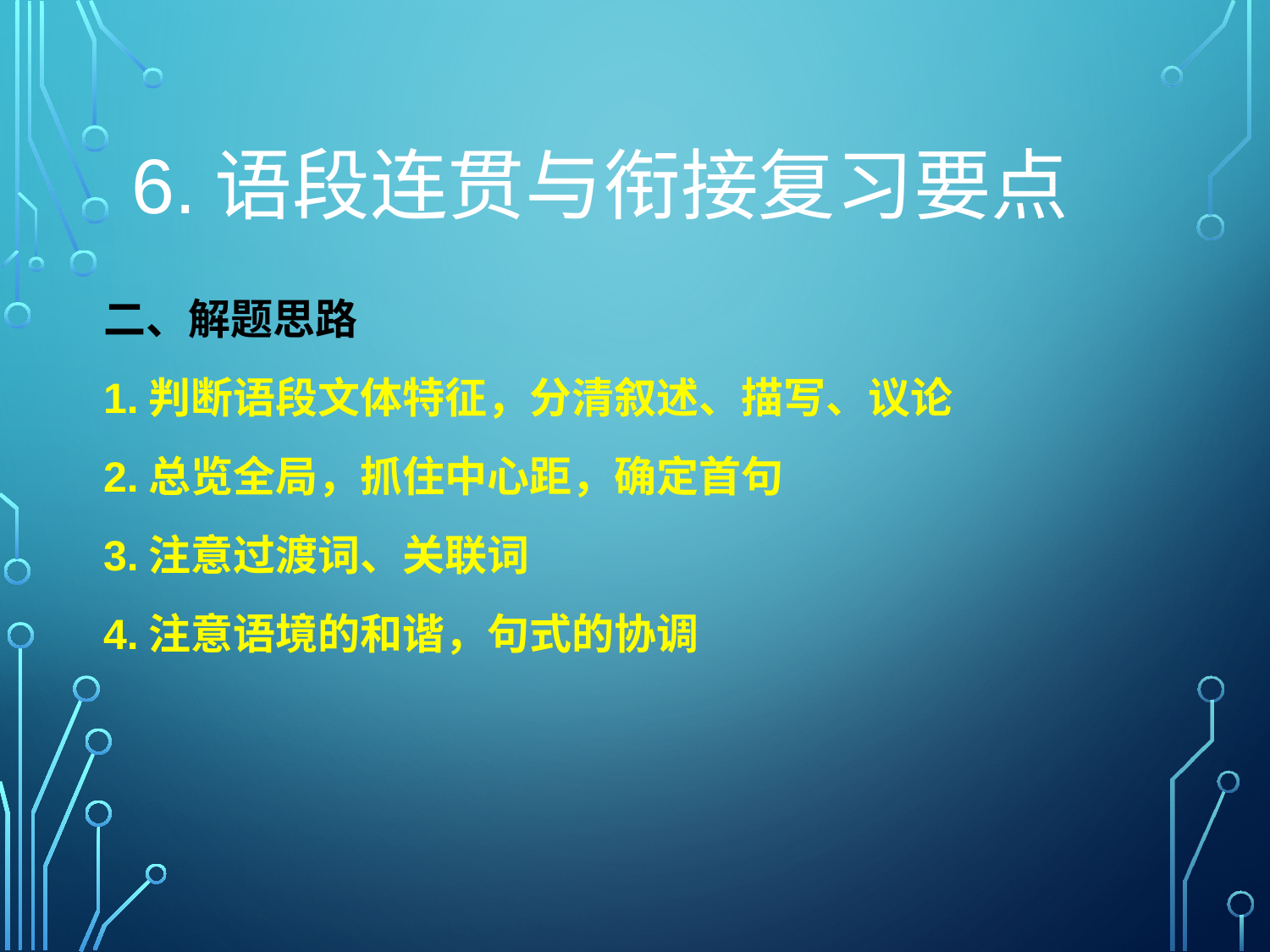

# 6.语段连贯与衔接复习要点
二、解题思路
1.判断语段文体特征，分清叙述、描写、议论
2.总览全局，抓住中心距，确定首句
3.注意过渡词、关联词
4.注意语境的和谐，句式的协调